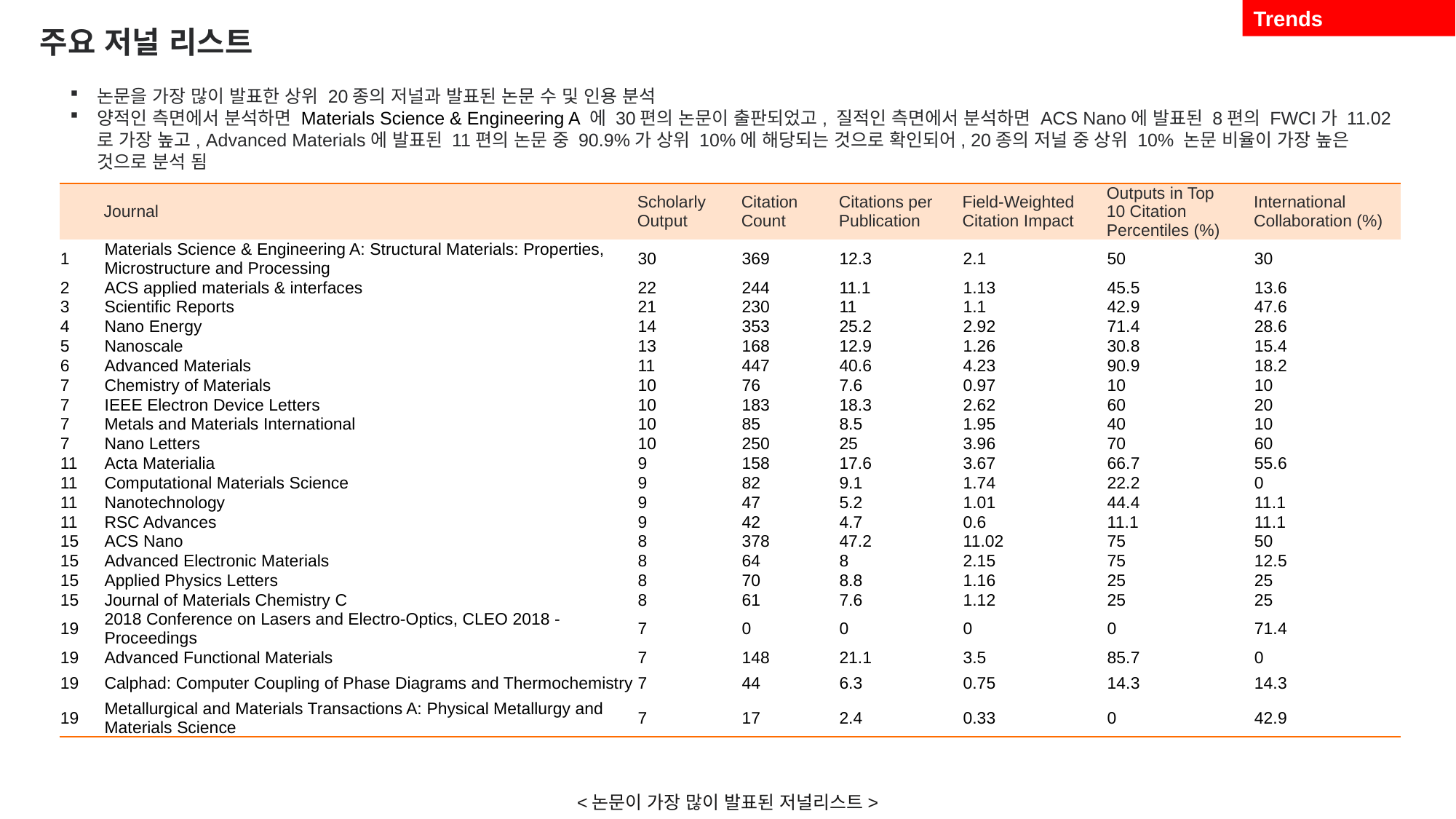

Trends
주요 저널 리스트
논문을 가장 많이 발표한 상위 20종의 저널과 발표된 논문 수 및 인용 분석
양적인 측면에서 분석하면 Materials Science & Engineering A 에 30편의 논문이 출판되었고, 질적인 측면에서 분석하면 ACS Nano에 발표된 8편의 FWCI가 11.02로 가장 높고, Advanced Materials에 발표된 11편의 논문 중 90.9%가 상위 10%에 해당되는 것으로 확인되어, 20종의 저널 중 상위 10% 논문 비율이 가장 높은 것으로 분석 됨
|  | Journal | Scholarly Output | Citation Count | Citations per Publication | Field-Weighted Citation Impact | Outputs in Top 10 Citation Percentiles (%) | International Collaboration (%) |
| --- | --- | --- | --- | --- | --- | --- | --- |
| 1 | Materials Science & Engineering A: Structural Materials: Properties, Microstructure and Processing | 30 | 369 | 12.3 | 2.1 | 50 | 30 |
| 2 | ACS applied materials & interfaces | 22 | 244 | 11.1 | 1.13 | 45.5 | 13.6 |
| 3 | Scientific Reports | 21 | 230 | 11 | 1.1 | 42.9 | 47.6 |
| 4 | Nano Energy | 14 | 353 | 25.2 | 2.92 | 71.4 | 28.6 |
| 5 | Nanoscale | 13 | 168 | 12.9 | 1.26 | 30.8 | 15.4 |
| 6 | Advanced Materials | 11 | 447 | 40.6 | 4.23 | 90.9 | 18.2 |
| 7 | Chemistry of Materials | 10 | 76 | 7.6 | 0.97 | 10 | 10 |
| 7 | IEEE Electron Device Letters | 10 | 183 | 18.3 | 2.62 | 60 | 20 |
| 7 | Metals and Materials International | 10 | 85 | 8.5 | 1.95 | 40 | 10 |
| 7 | Nano Letters | 10 | 250 | 25 | 3.96 | 70 | 60 |
| 11 | Acta Materialia | 9 | 158 | 17.6 | 3.67 | 66.7 | 55.6 |
| 11 | Computational Materials Science | 9 | 82 | 9.1 | 1.74 | 22.2 | 0 |
| 11 | Nanotechnology | 9 | 47 | 5.2 | 1.01 | 44.4 | 11.1 |
| 11 | RSC Advances | 9 | 42 | 4.7 | 0.6 | 11.1 | 11.1 |
| 15 | ACS Nano | 8 | 378 | 47.2 | 11.02 | 75 | 50 |
| 15 | Advanced Electronic Materials | 8 | 64 | 8 | 2.15 | 75 | 12.5 |
| 15 | Applied Physics Letters | 8 | 70 | 8.8 | 1.16 | 25 | 25 |
| 15 | Journal of Materials Chemistry C | 8 | 61 | 7.6 | 1.12 | 25 | 25 |
| 19 | 2018 Conference on Lasers and Electro-Optics, CLEO 2018 - Proceedings | 7 | 0 | 0 | 0 | 0 | 71.4 |
| 19 | Advanced Functional Materials | 7 | 148 | 21.1 | 3.5 | 85.7 | 0 |
| 19 | Calphad: Computer Coupling of Phase Diagrams and Thermochemistry | 7 | 44 | 6.3 | 0.75 | 14.3 | 14.3 |
| 19 | Metallurgical and Materials Transactions A: Physical Metallurgy and Materials Science | 7 | 17 | 2.4 | 0.33 | 0 | 42.9 |

<논문이 가장 많이 발표된 저널리스트>